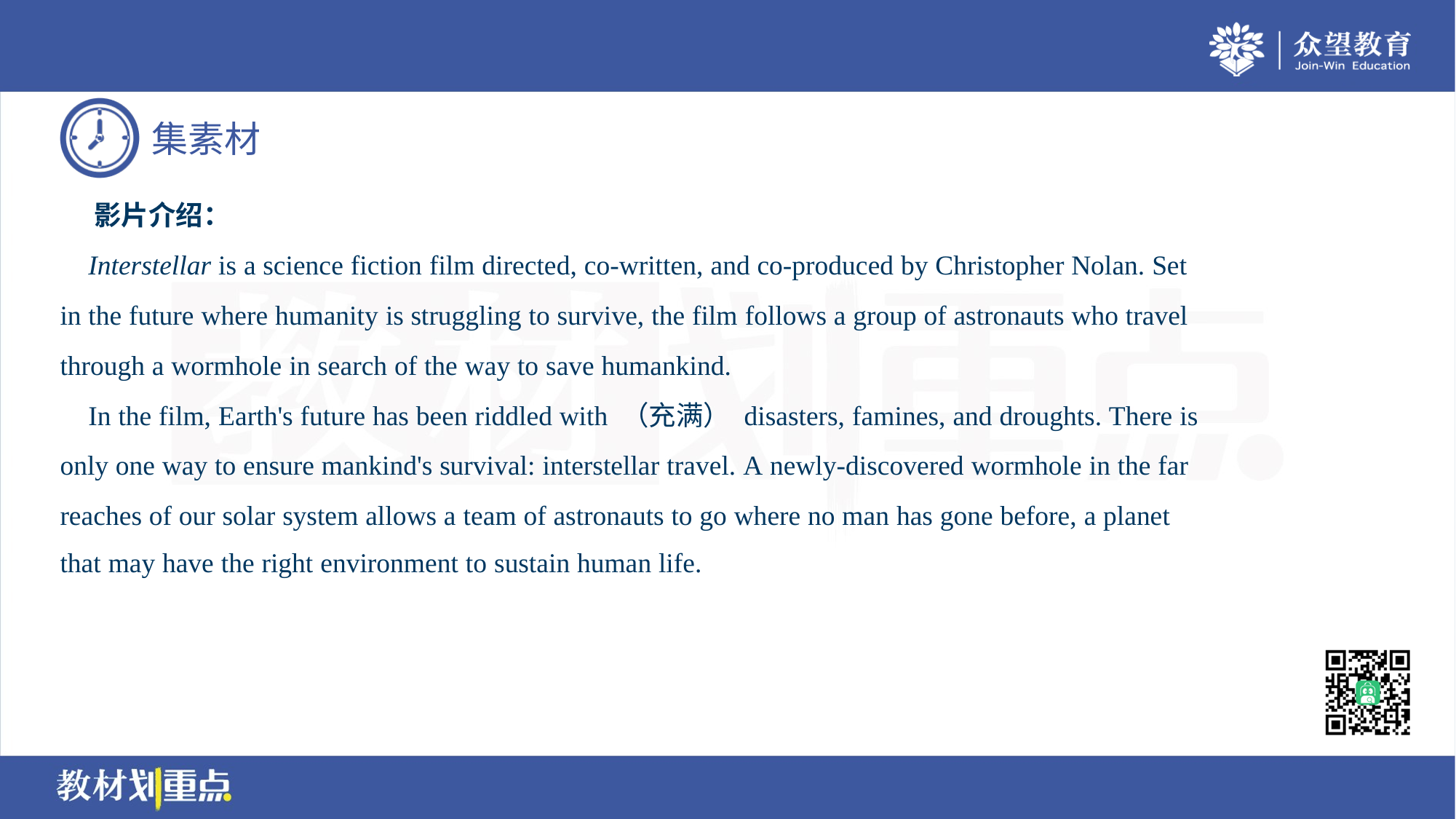

影片介绍：
    Interstellar is a science fiction film directed, co-written, and co-produced by Christopher Nolan. Set
in the future where humanity is struggling to survive, the film follows a group of astronauts who travel
through a wormhole in search of the way to save humankind.
    In the film, Earth's future has been riddled with （充满） disasters, famines, and droughts. There is
only one way to ensure mankind's survival: interstellar travel. A newly-discovered wormhole in the far
reaches of our solar system allows a team of astronauts to go where no man has gone before, a planet
that may have the right environment to sustain human life.